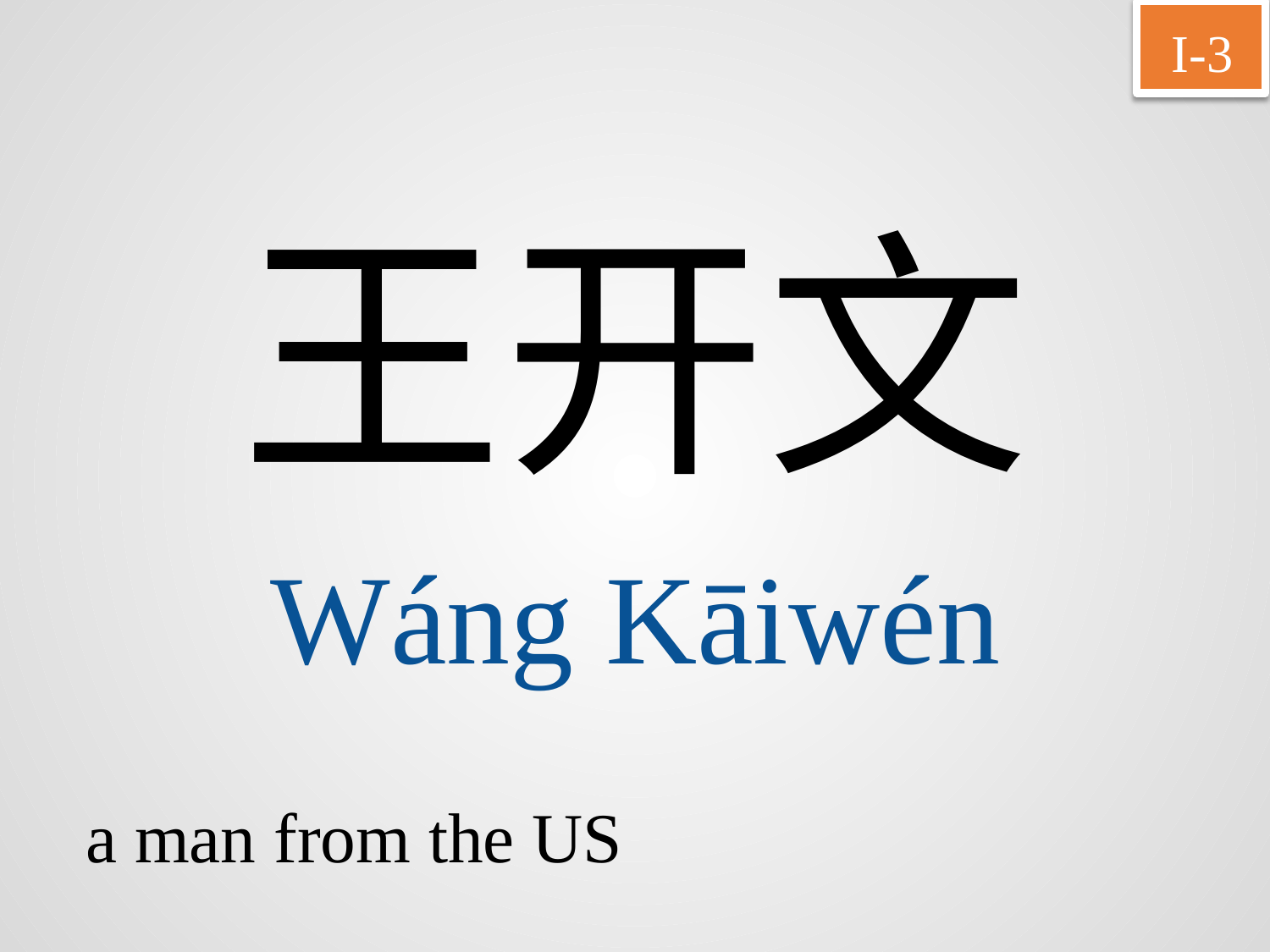

I-3

王开文
Wáng	Kāiwén
a man from the US